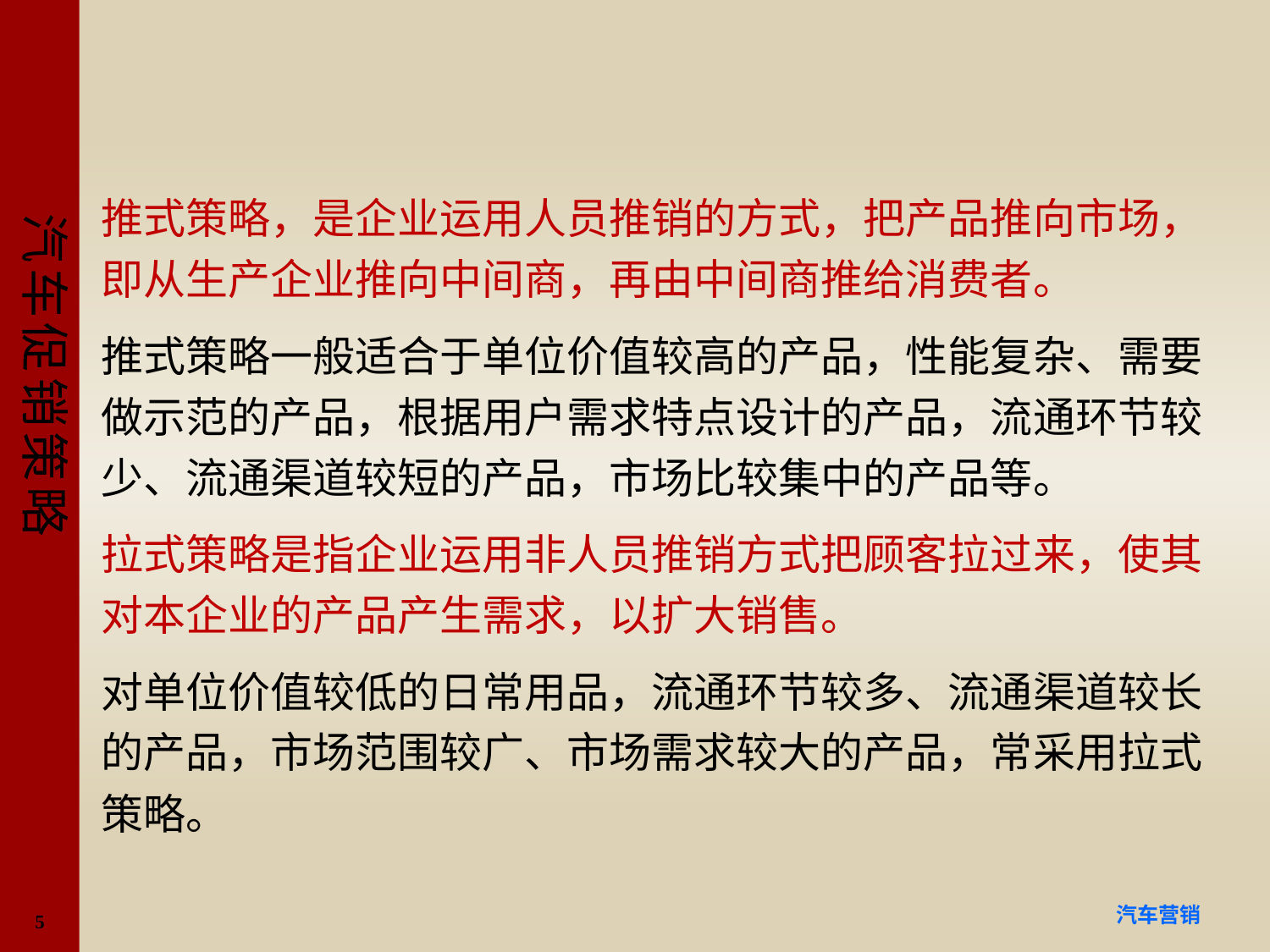

#
推式策略，是企业运用人员推销的方式，把产品推向市场，即从生产企业推向中间商，再由中间商推给消费者。
推式策略一般适合于单位价值较高的产品，性能复杂、需要做示范的产品，根据用户需求特点设计的产品，流通环节较少、流通渠道较短的产品，市场比较集中的产品等。
拉式策略是指企业运用非人员推销方式把顾客拉过来，使其对本企业的产品产生需求，以扩大销售。
对单位价值较低的日常用品，流通环节较多、流通渠道较长的产品，市场范围较广、市场需求较大的产品，常采用拉式策略。

5